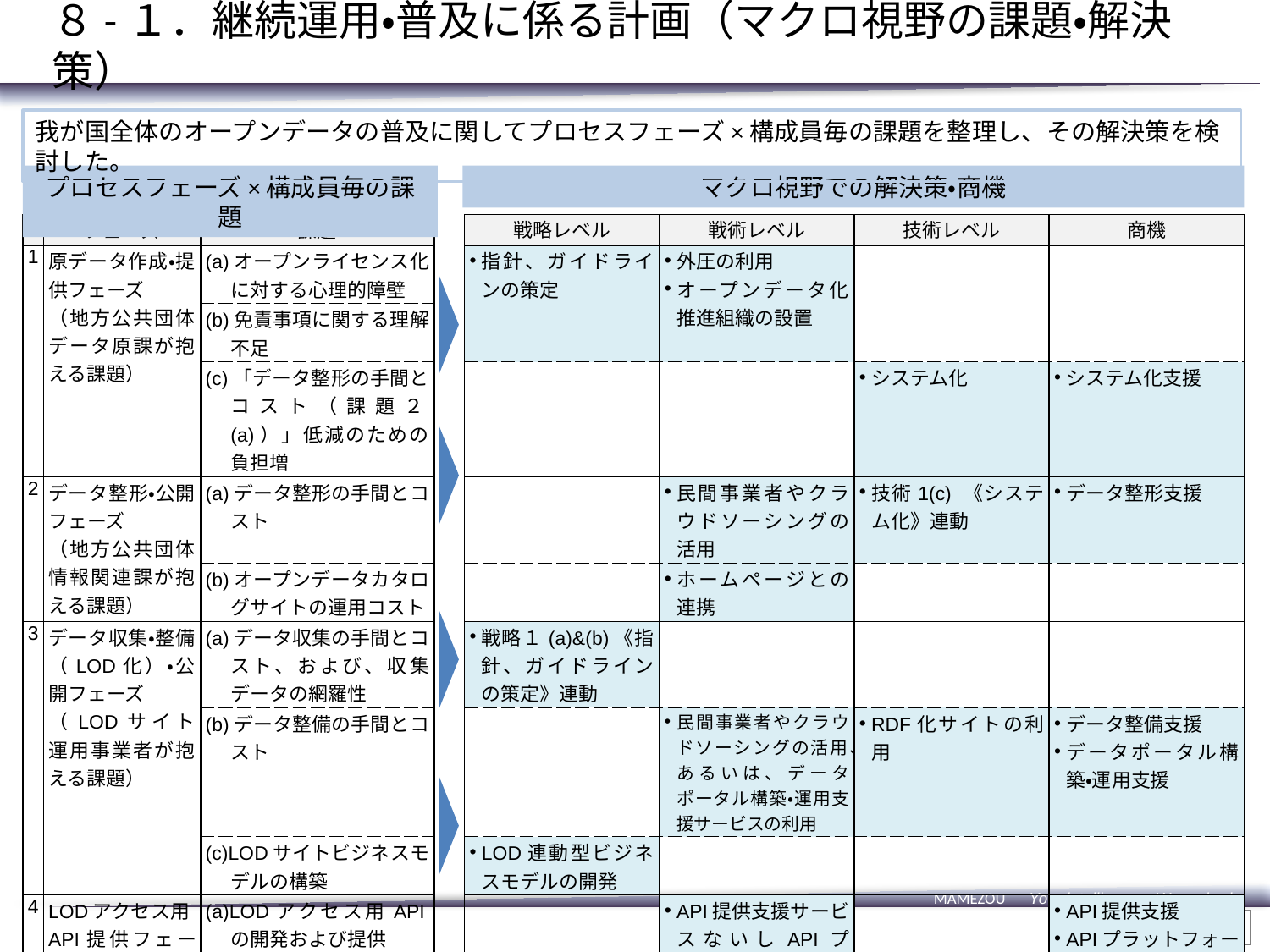

# ８-１．継続運用・普及に係る計画（マクロ視野の課題・解決策）
我が国全体のオープンデータの普及に関してプロセスフェーズ×構成員毎の課題を整理し、その解決策を検討した。
プロセスフェーズ×構成員毎の課題
マクロ視野での解決策・商機
|  | フェーズ | 課題 |  | 戦略レベル | 戦術レベル | 技術レベル | 商機 |
| --- | --- | --- | --- | --- | --- | --- | --- |
| 1 | 原データ作成・提供フェーズ （地方公共団体データ原課が抱える課題） | (a)オープンライセンス化に対する心理的障壁 |  | 指針、ガイドラインの策定 | 外圧の利用 オープンデータ化推進組織の設置 |  |  |
|  |  | (b)免責事項に関する理解不足 |  |  |  |  |  |
|  |  | (c)「データ整形の手間とコスト（課題２(a)）」低減のための負担増 |  |  |  | システム化 | システム化支援 |
| 2 | データ整形・公開フェーズ （地方公共団体情報関連課が抱える課題） | (a)データ整形の手間とコスト |  |  | 民間事業者やクラウドソーシングの活用 | 技術1(c) 《システム化》連動 | データ整形支援 |
|  |  | (b)オープンデータカタログサイトの運用コスト |  |  | ホームページとの連携 |  |  |
| 3 | データ収集・整備（LOD化）・公開フェーズ （LODサイト運用事業者が抱える課題） | (a)データ収集の手間とコスト、および、収集データの網羅性 |  | 戦略１(a)&(b)《指針、ガイドラインの策定》連動 |  |  |  |
|  |  | (b)データ整備の手間とコスト |  |  | 民間事業者やクラウドソーシングの活用、あるいは、データポータル構築・運用支援サービスの利用 | RDF化サイトの利用 | データ整備支援 データポータル構築・運用支援 |
|  |  | (c)LODサイトビジネスモデルの構築 |  | LOD連動型ビジネスモデルの開発 |  |  |  |
| 4 | LODアクセス用API提供フェーズ （LODサイト運用事業者が抱える課題） | (a)LODアクセス用APIの開発および提供 |  |  | API提供支援サービスないしAPIプラットフォームの利用 |  | API提供支援 APIプラットフォーム |
|  |  | (b)API提供ビジネス環境の整備 |  |  | APIマーケットの活用 |  | APIマーケット |

11